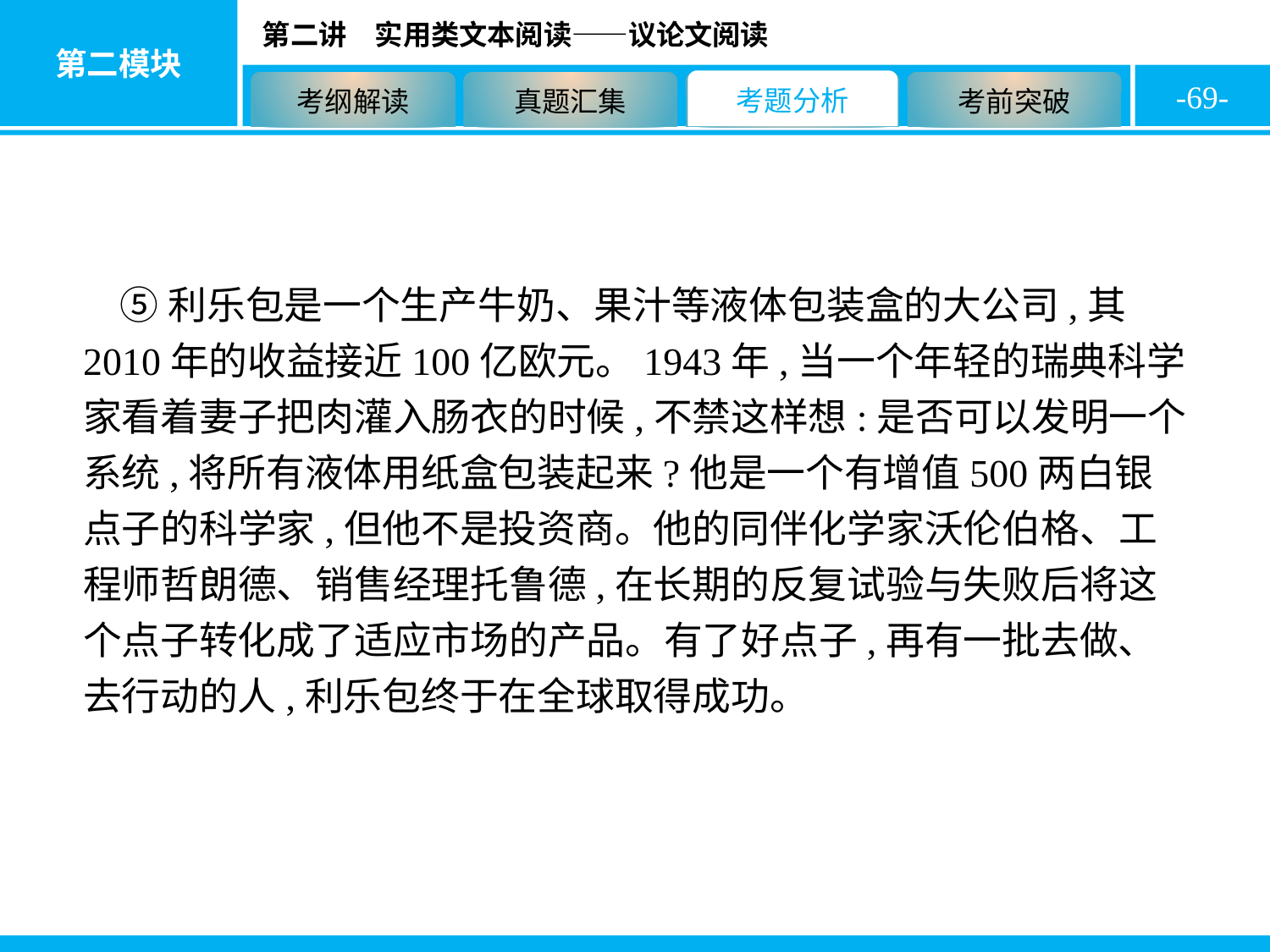

-69-
⑤利乐包是一个生产牛奶、果汁等液体包装盒的大公司,其2010年的收益接近100亿欧元。1943年,当一个年轻的瑞典科学家看着妻子把肉灌入肠衣的时候,不禁这样想:是否可以发明一个系统,将所有液体用纸盒包装起来?他是一个有增值500两白银点子的科学家,但他不是投资商。他的同伴化学家沃伦伯格、工程师哲朗德、销售经理托鲁德,在长期的反复试验与失败后将这个点子转化成了适应市场的产品。有了好点子,再有一批去做、去行动的人,利乐包终于在全球取得成功。